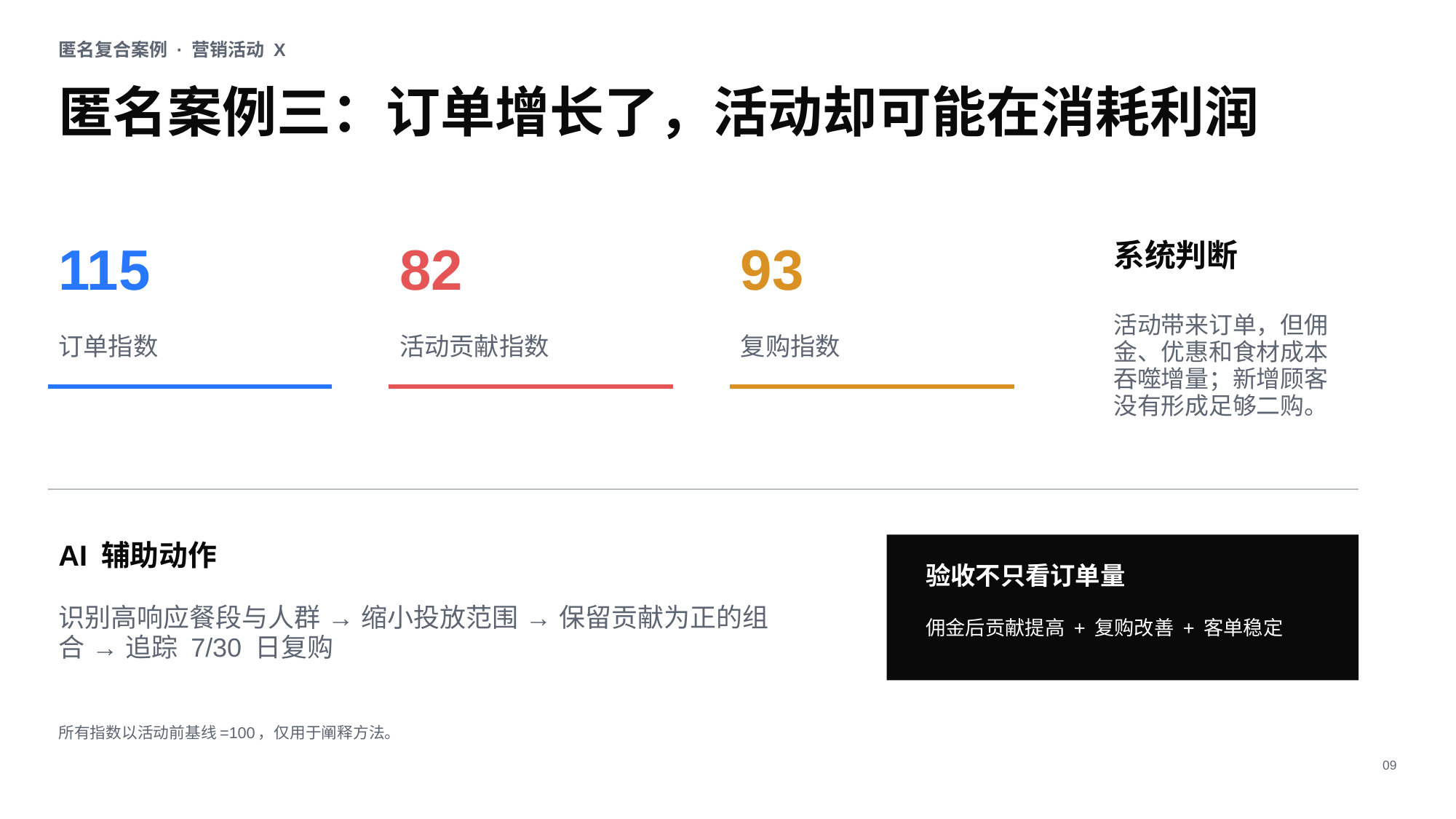

匿名复合案例 · 营销活动 X
匿名案例三：订单增长了，活动却可能在消耗利润
115
82
93
系统判断
活动带来订单，但佣金、优惠和食材成本吞噬增量；新增顾客没有形成足够二购。
订单指数
活动贡献指数
复购指数
AI 辅助动作

验收不只看订单量
识别高响应餐段与人群 → 缩小投放范围 → 保留贡献为正的组合 → 追踪 7/30 日复购
佣金后贡献提高 + 复购改善 + 客单稳定
所有指数以活动前基线=100，仅用于阐释方法。
09